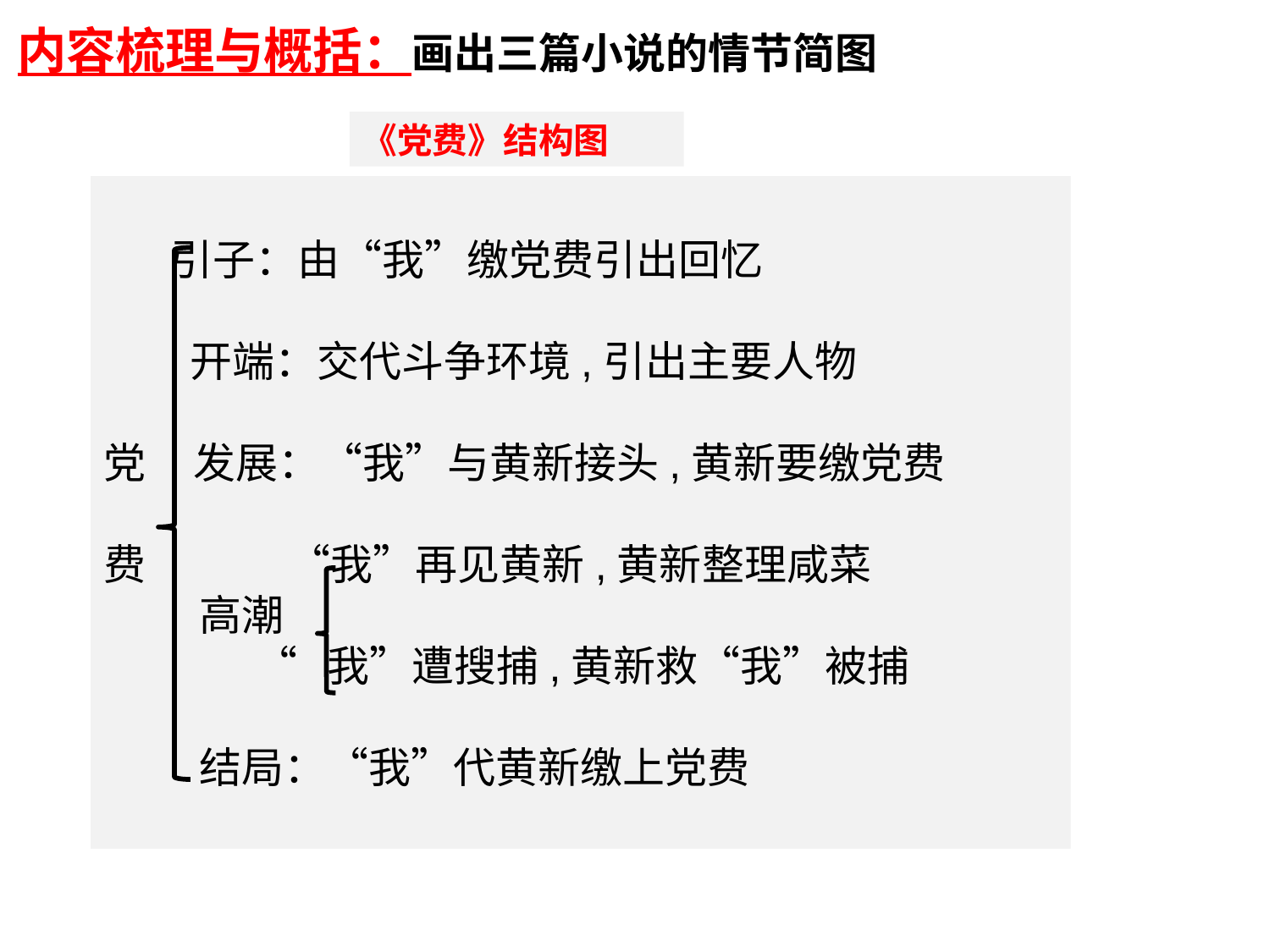

内容梳理与概括：画出三篇小说的情节简图
《党费》结构图

      引子：由“我”缴党费引出回忆

        开端：交代斗争环境,引出主要人物

党     发展：“我”与黄新接头,黄新要缴党费

费               “我”再见黄新,黄新整理咸菜
         高潮
                “  我”遭搜捕,黄新救“我”被捕

         结局：“我”代黄新缴上党费